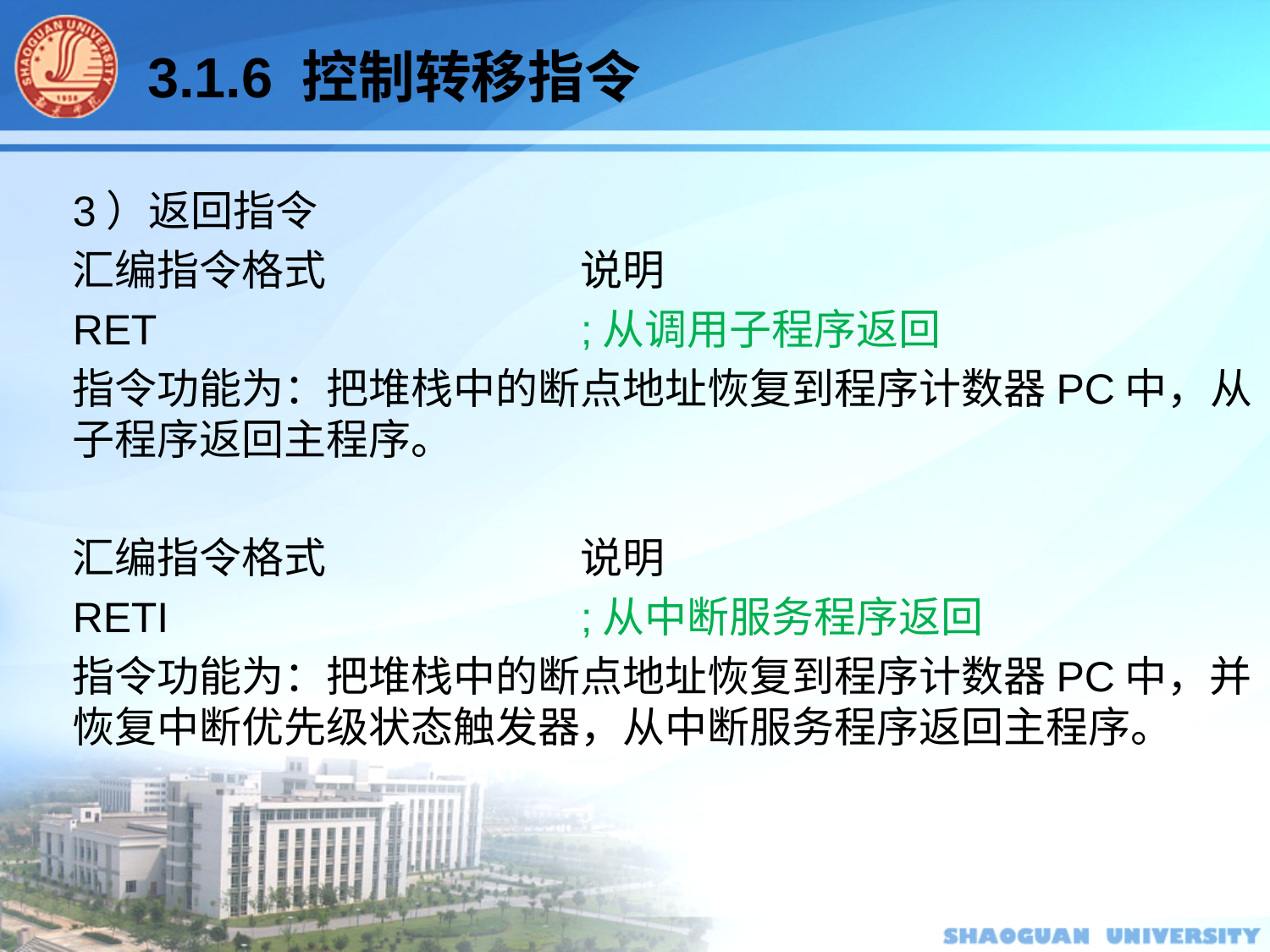

3.1.6 控制转移指令
3）返回指令
汇编指令格式		说明
RET				;从调用子程序返回
指令功能为：把堆栈中的断点地址恢复到程序计数器PC中，从子程序返回主程序。

汇编指令格式		说明
RETI				;从中断服务程序返回
指令功能为：把堆栈中的断点地址恢复到程序计数器PC中，并恢复中断优先级状态触发器，从中断服务程序返回主程序。